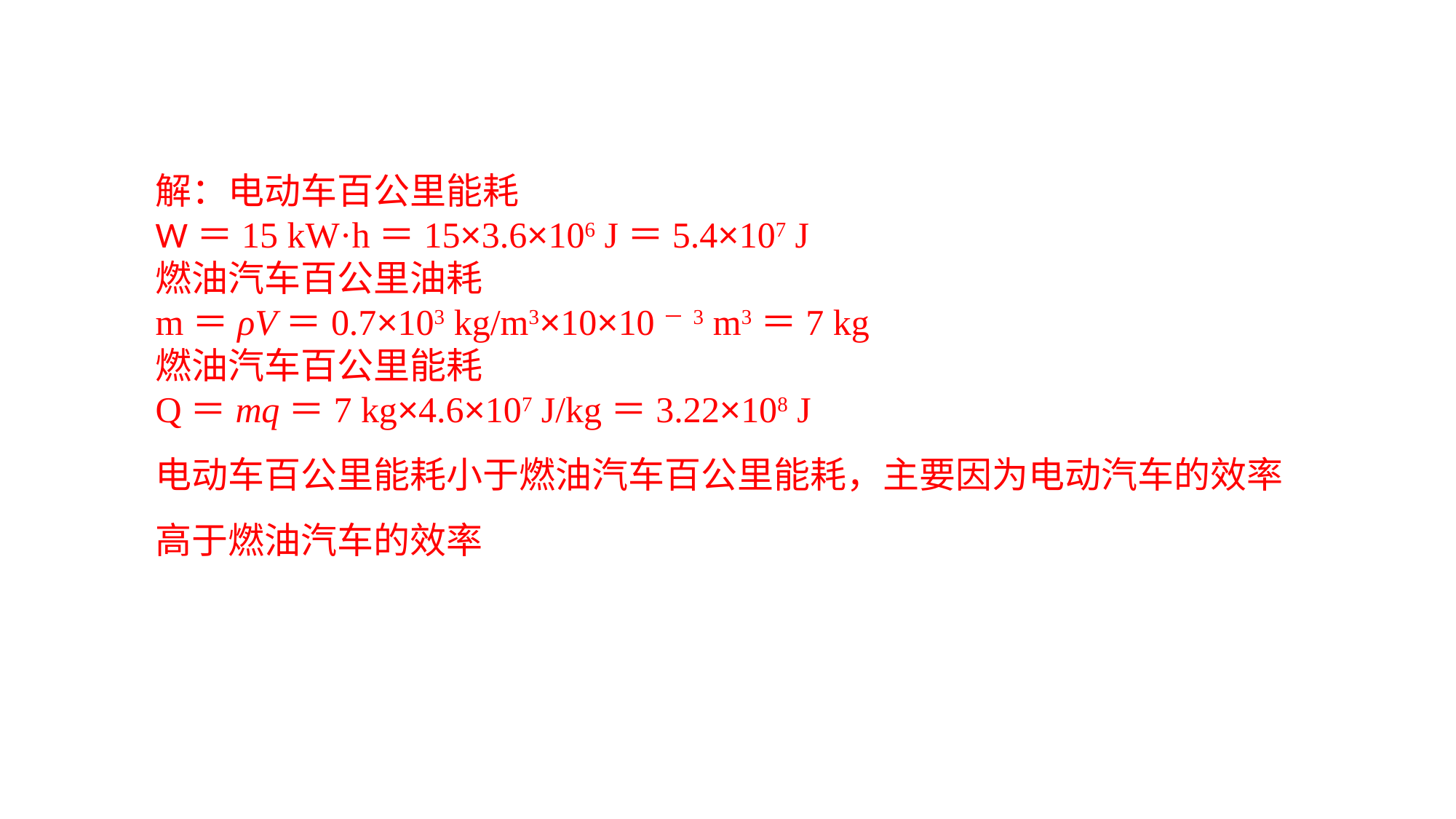

解：电动车百公里能耗W＝15 kW·h＝15×3.6×106 J＝5.4×107 J燃油汽车百公里油耗m＝ρV＝0.7×103 kg/m3×10×10－3 m3＝7 kg燃油汽车百公里能耗Q＝mq＝7 kg×4.6×107 J/kg＝3.22×108 J电动车百公里能耗小于燃油汽车百公里能耗，主要因为电动汽车的效率高于燃油汽车的效率